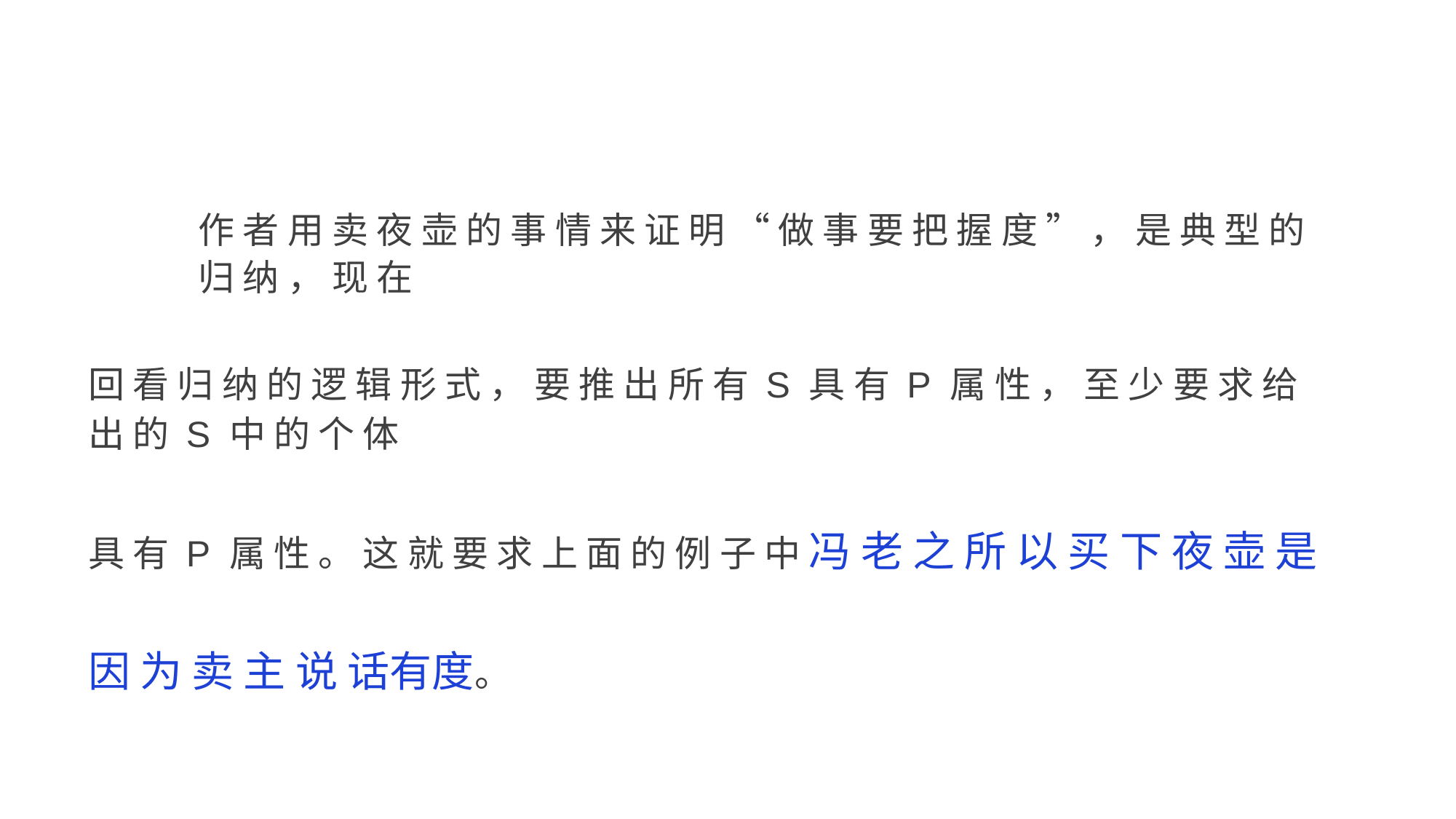

作 者 用 卖 夜 壶 的 事 情 来 证 明 “ 做 事 要 把 握 度 ” ， 是 典 型 的 归 纳 ， 现 在
回 看 归 纳 的 逻 辑 形 式 ， 要 推 出 所 有 S 具 有 P 属 性 ， 至 少 要 求 给 出 的 S 中 的 个 体
具 有 P 属 性 。 这 就 要 求 上 面 的 例 子 中 冯 老 之 所 以 买 下 夜 壶 是 因 为 卖 主 说 话有度。